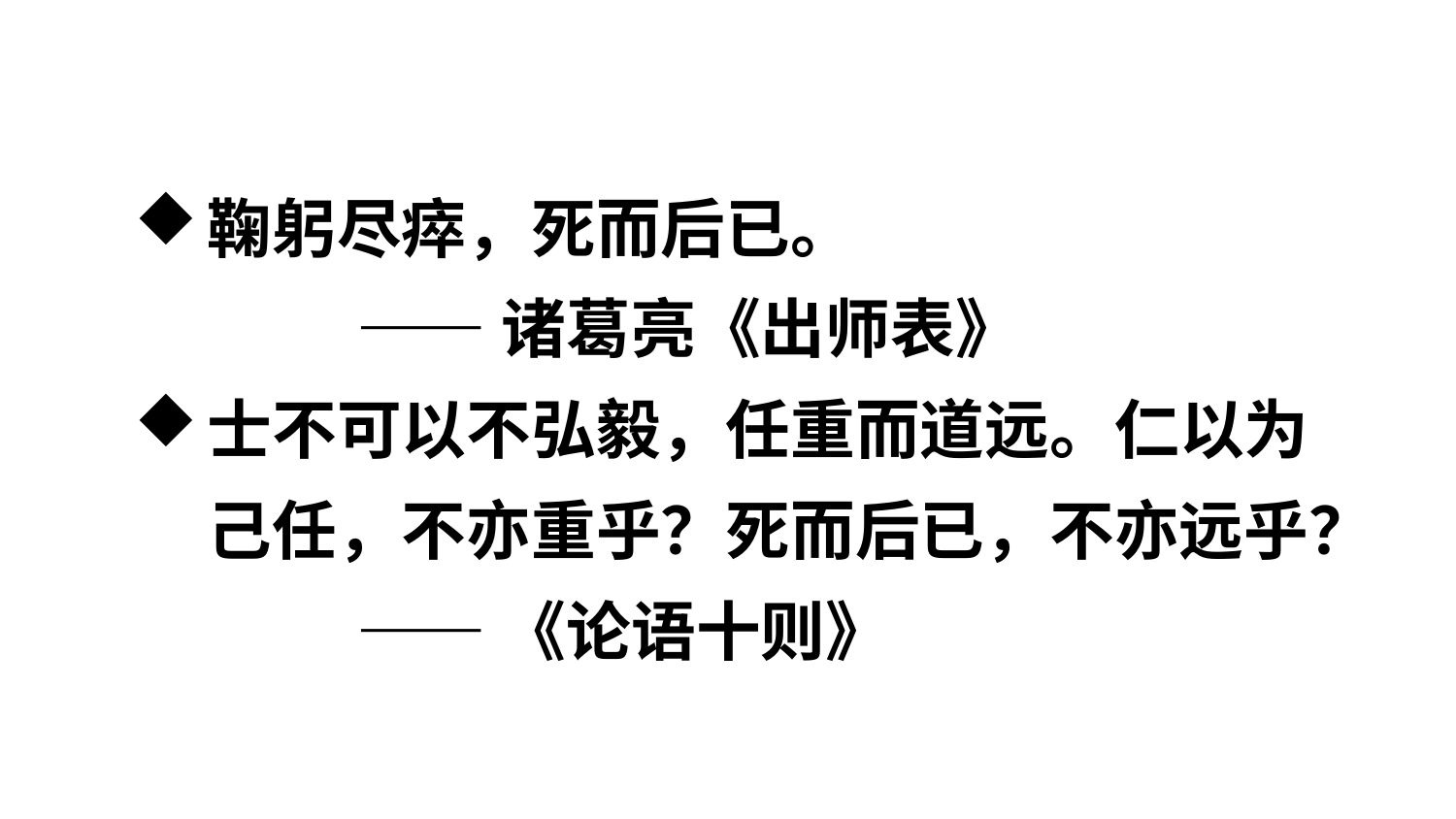

鞠躬尽瘁，死而后已。
               ——诸葛亮《出师表》
士不可以不弘毅，任重而道远。仁以为己任，不亦重乎？死而后已，不亦远乎？
               ——《论语十则》